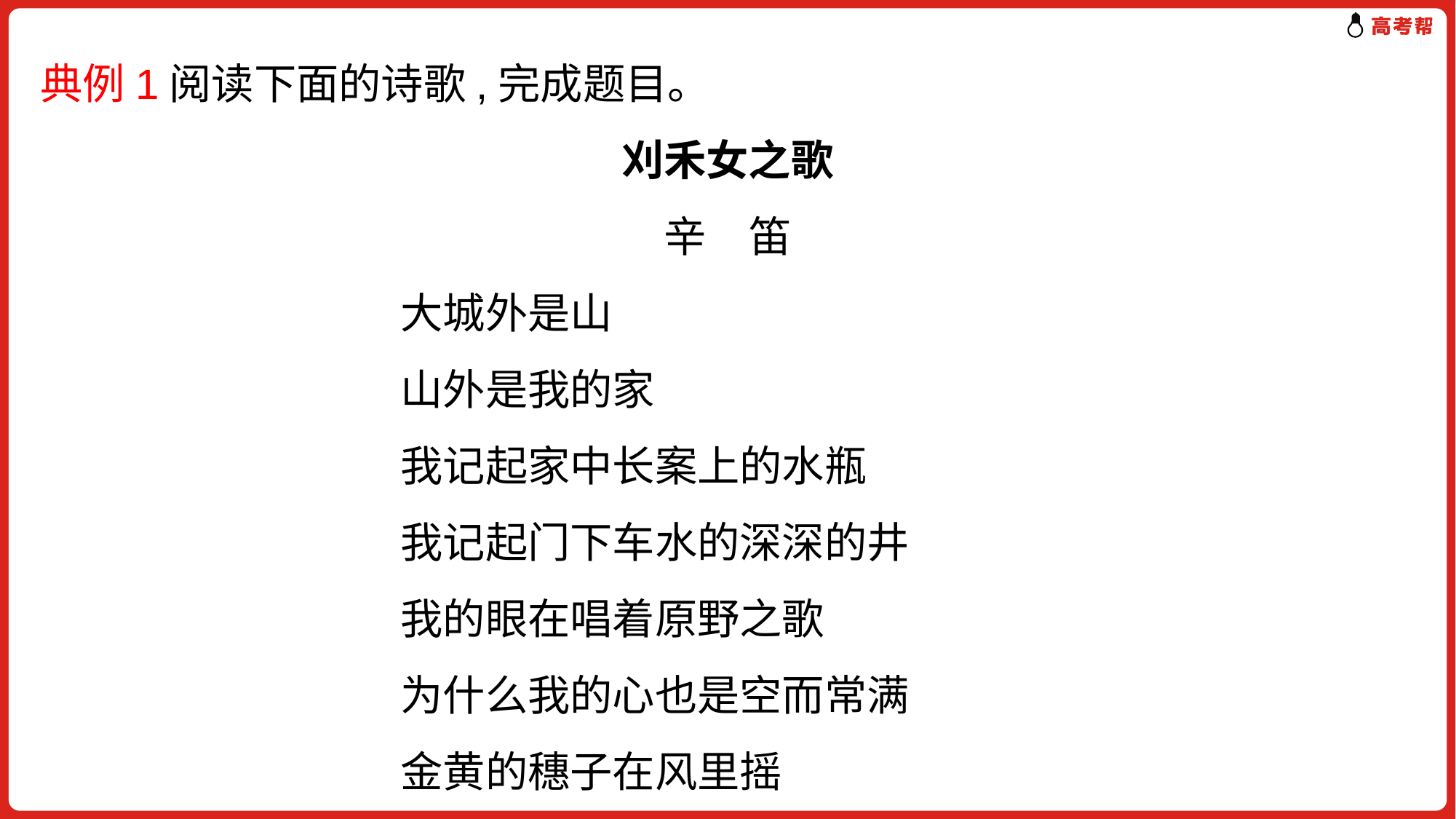

典例1阅读下面的诗歌,完成题目。
刈禾女之歌
辛　笛
                                     大城外是山
                                     山外是我的家
                                     我记起家中长案上的水瓶
                                     我记起门下车水的深深的井
                                     我的眼在唱着原野之歌
                                     为什么我的心也是空而常满
                                     金黄的穗子在风里摇